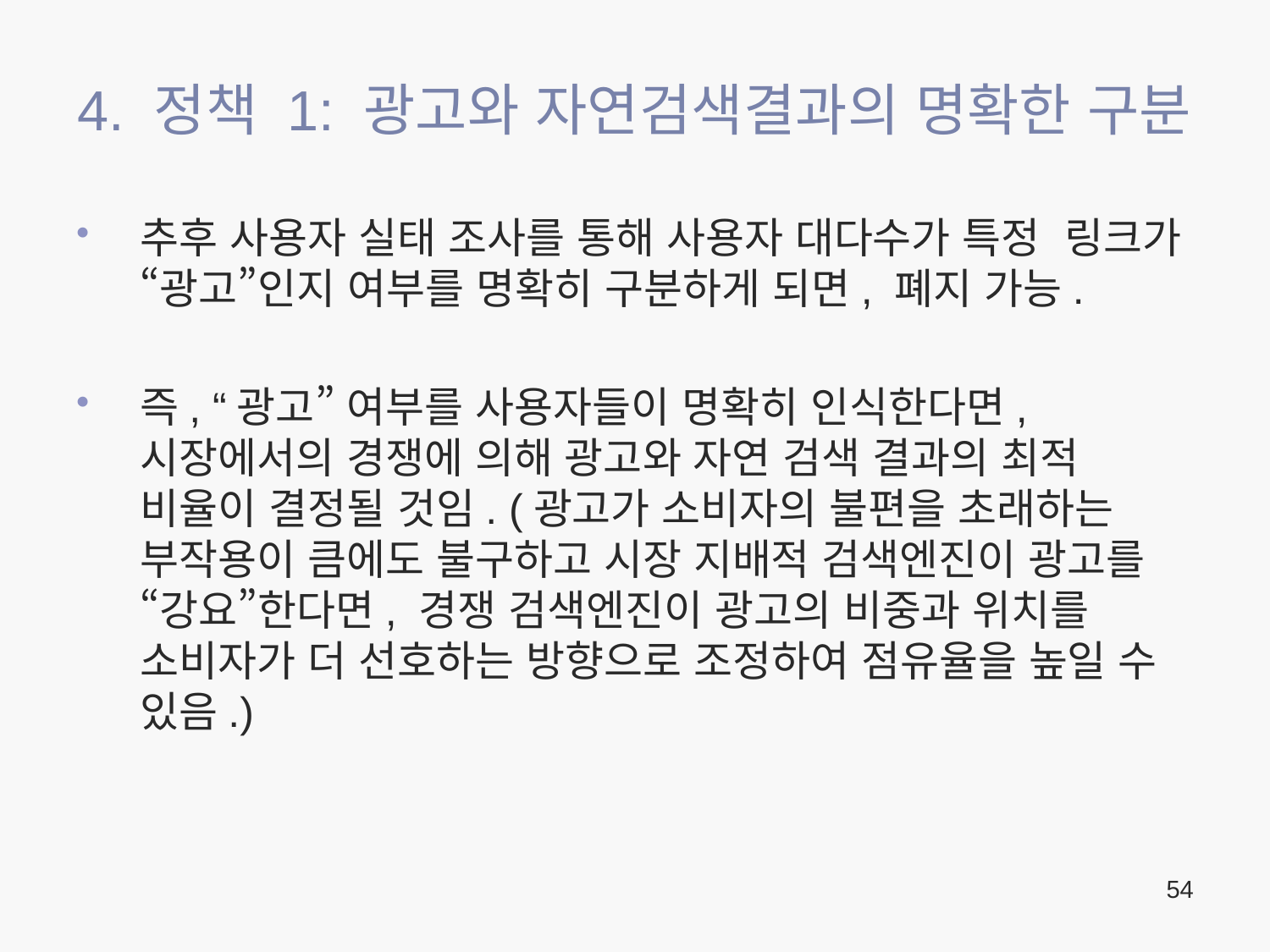

# 4. 정책 1: 광고와 자연검색결과의 명확한 구분
추후 사용자 실태 조사를 통해 사용자 대다수가 특정  링크가 “광고”인지 여부를 명확히 구분하게 되면, 폐지 가능.

즉, “광고” 여부를 사용자들이 명확히 인식한다면, 시장에서의 경쟁에 의해 광고와 자연 검색 결과의 최적 비율이 결정될 것임. (광고가 소비자의 불편을 초래하는 부작용이 큼에도 불구하고 시장 지배적 검색엔진이 광고를 “강요”한다면, 경쟁 검색엔진이 광고의 비중과 위치를 소비자가 더 선호하는 방향으로 조정하여 점유율을 높일 수 있음.)
54